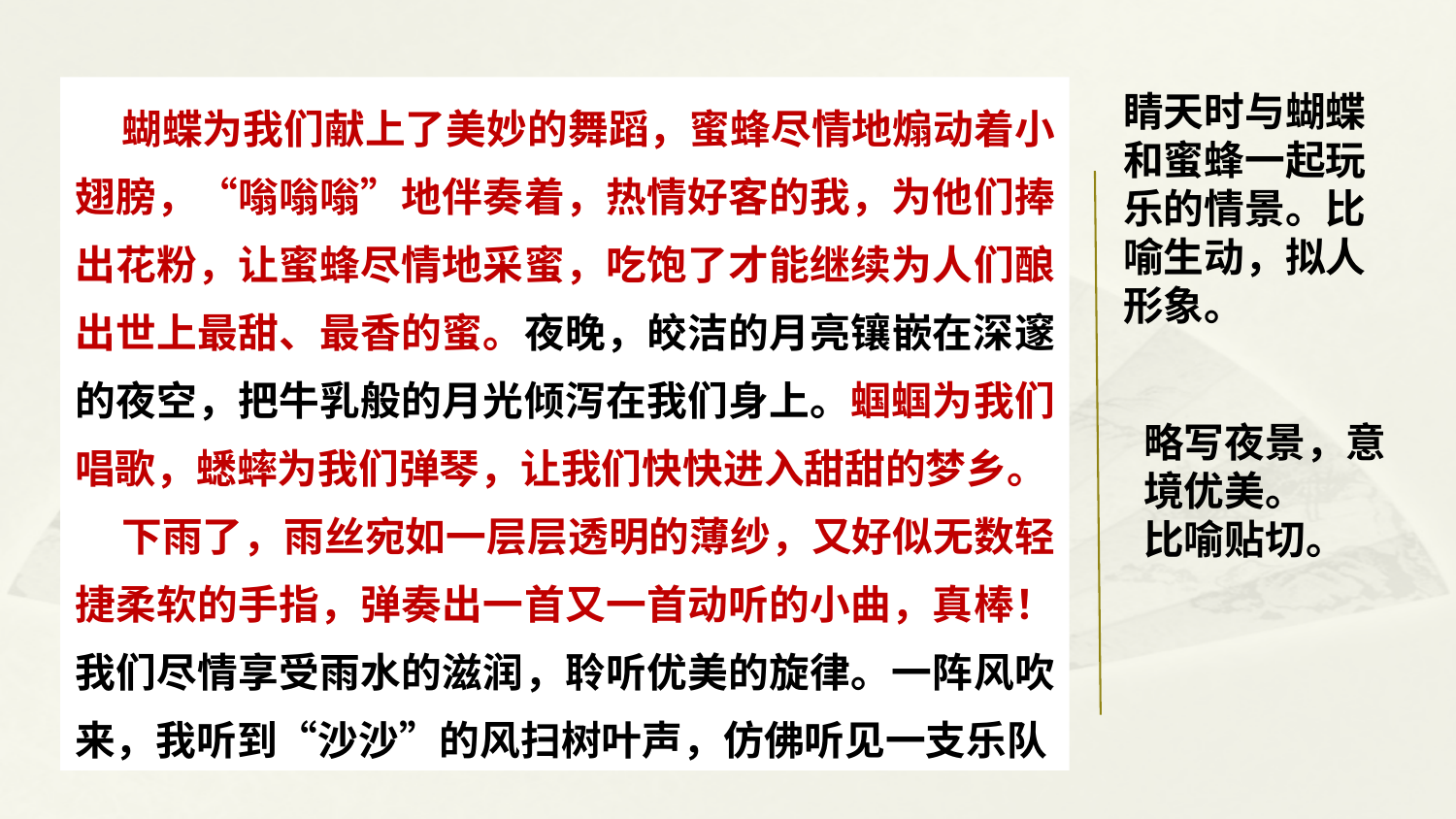

蝴蝶为我们献上了美妙的舞蹈，蜜蜂尽情地煽动着小翅膀，“嗡嗡嗡”地伴奏着，热情好客的我，为他们捧出花粉，让蜜蜂尽情地采蜜，吃饱了才能继续为人们酿出世上最甜、最香的蜜。夜晚，皎洁的月亮镶嵌在深邃的夜空，把牛乳般的月光倾泻在我们身上。蝈蝈为我们唱歌，蟋蟀为我们弹琴，让我们快快进入甜甜的梦乡。
    下雨了，雨丝宛如一层层透明的薄纱，又好似无数轻捷柔软的手指，弹奏出一首又一首动听的小曲，真棒！我们尽情享受雨水的滋润，聆听优美的旋律。一阵风吹来，我听到“沙沙”的风扫树叶声，仿佛听见一支乐队
睛天时与蝴蝶和蜜蜂一起玩乐的情景。比喻生动，拟人形象。
略写夜景，意境优美。
比喻贴切。